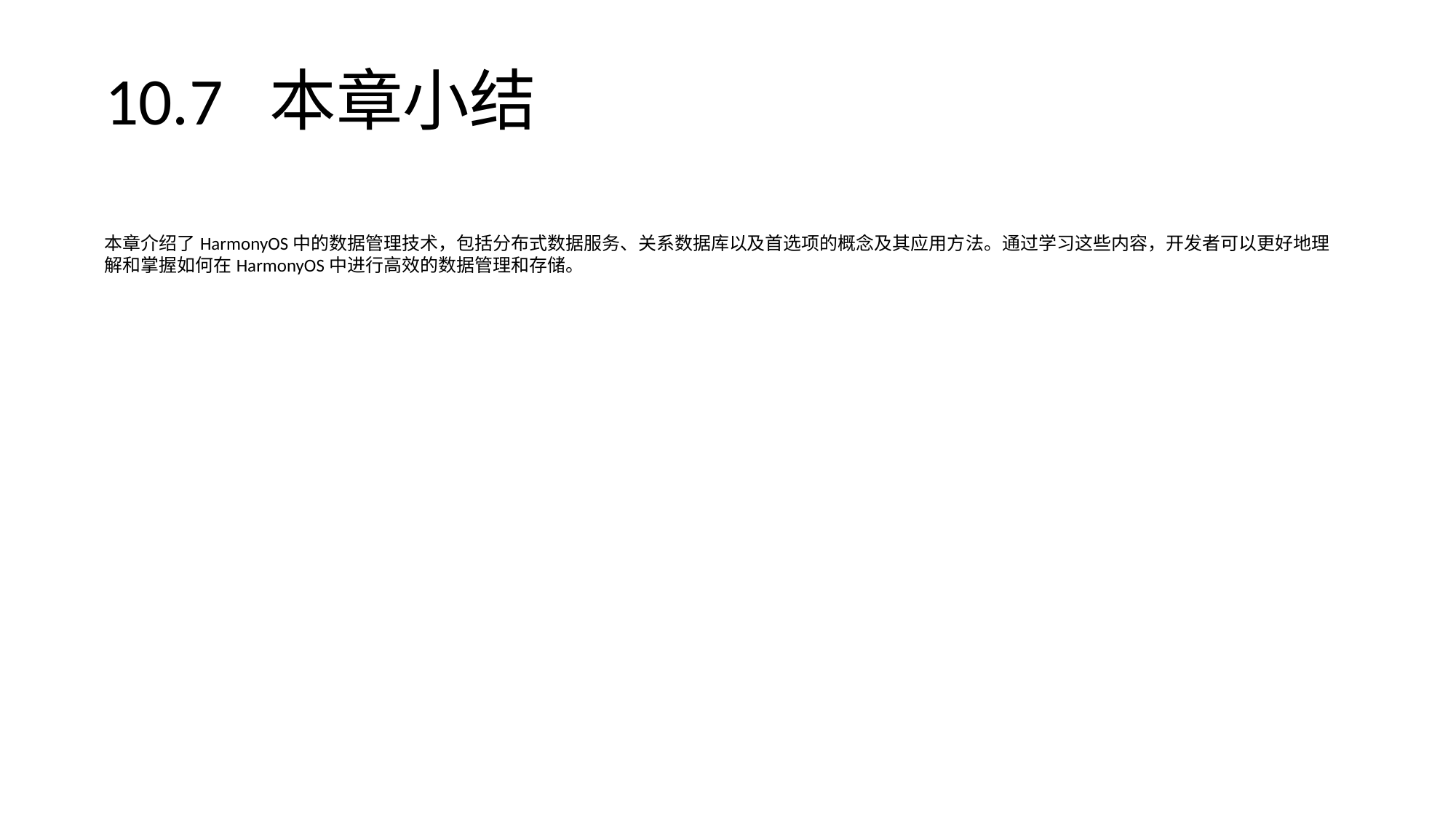

# 10.7  本章小结
本章介绍了HarmonyOS中的数据管理技术，包括分布式数据服务、关系数据库以及首选项的概念及其应用方法。通过学习这些内容，开发者可以更好地理解和掌握如何在HarmonyOS中进行高效的数据管理和存储。